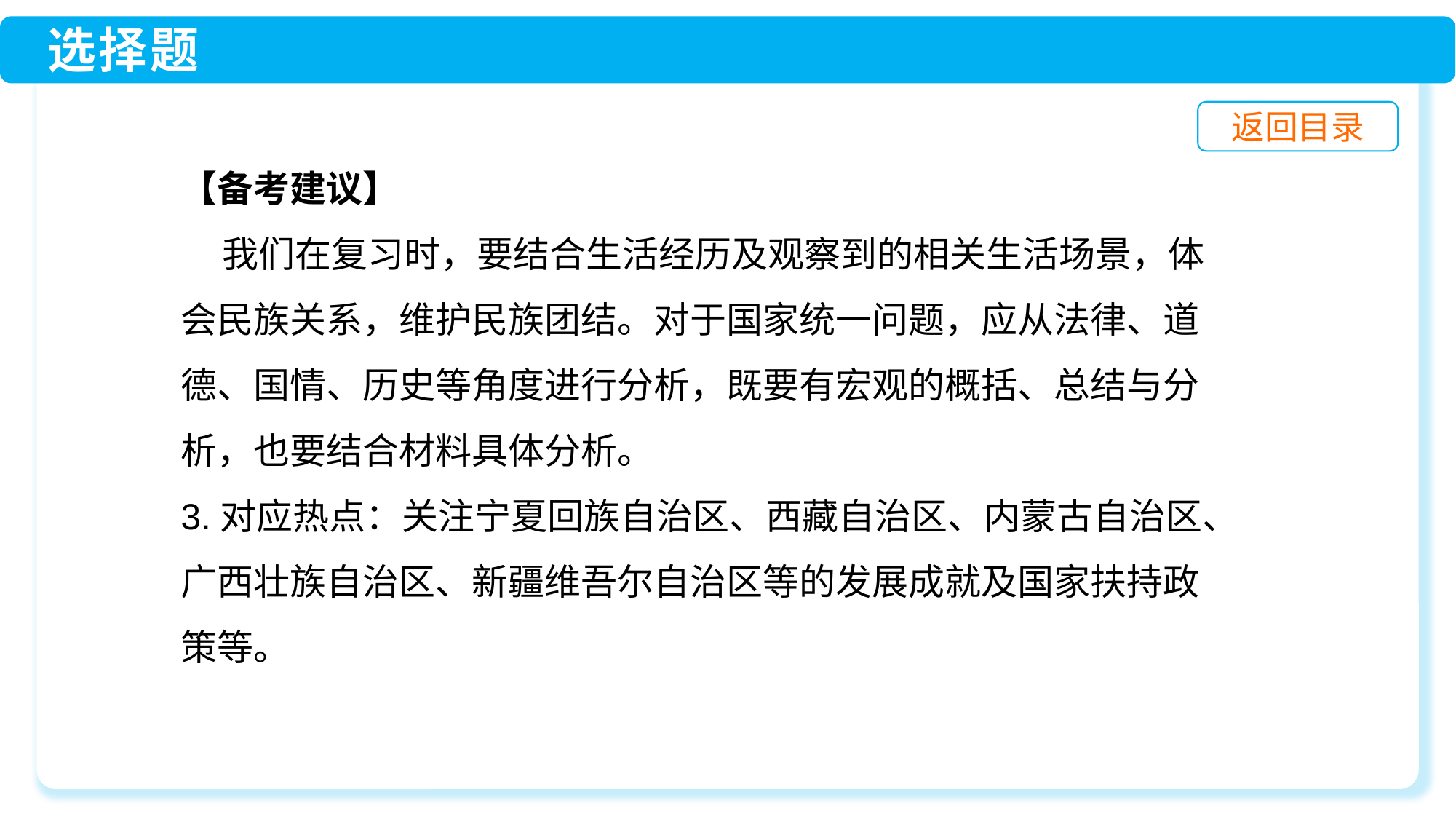

【备考建议】
    我们在复习时，要结合生活经历及观察到的相关生活场景，体会民族关系，维护民族团结。对于国家统一问题，应从法律、道德、国情、历史等角度进行分析，既要有宏观的概括、总结与分析，也要结合材料具体分析。
3.对应热点：关注宁夏回族自治区、西藏自治区、内蒙古自治区、广西壮族自治区、新疆维吾尔自治区等的发展成就及国家扶持政策等。